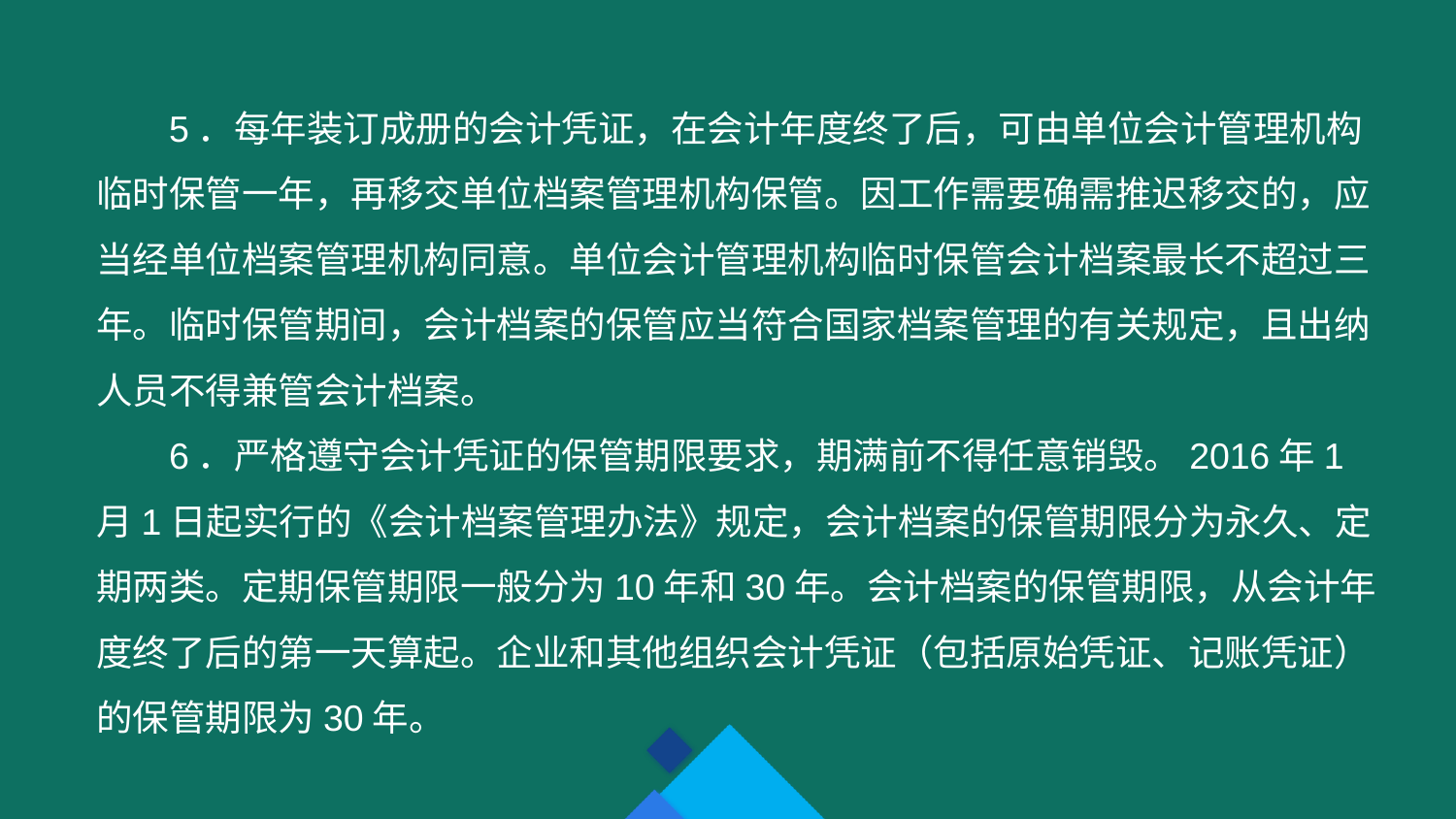

5．每年装订成册的会计凭证，在会计年度终了后，可由单位会计管理机构临时保管一年，再移交单位档案管理机构保管。因工作需要确需推迟移交的，应当经单位档案管理机构同意。单位会计管理机构临时保管会计档案最长不超过三年。临时保管期间，会计档案的保管应当符合国家档案管理的有关规定，且出纳人员不得兼管会计档案。
6．严格遵守会计凭证的保管期限要求，期满前不得任意销毁。2016年1月1日起实行的《会计档案管理办法》规定，会计档案的保管期限分为永久、定期两类。定期保管期限一般分为10年和30年。会计档案的保管期限，从会计年度终了后的第一天算起。企业和其他组织会计凭证（包括原始凭证、记账凭证）的保管期限为30年。